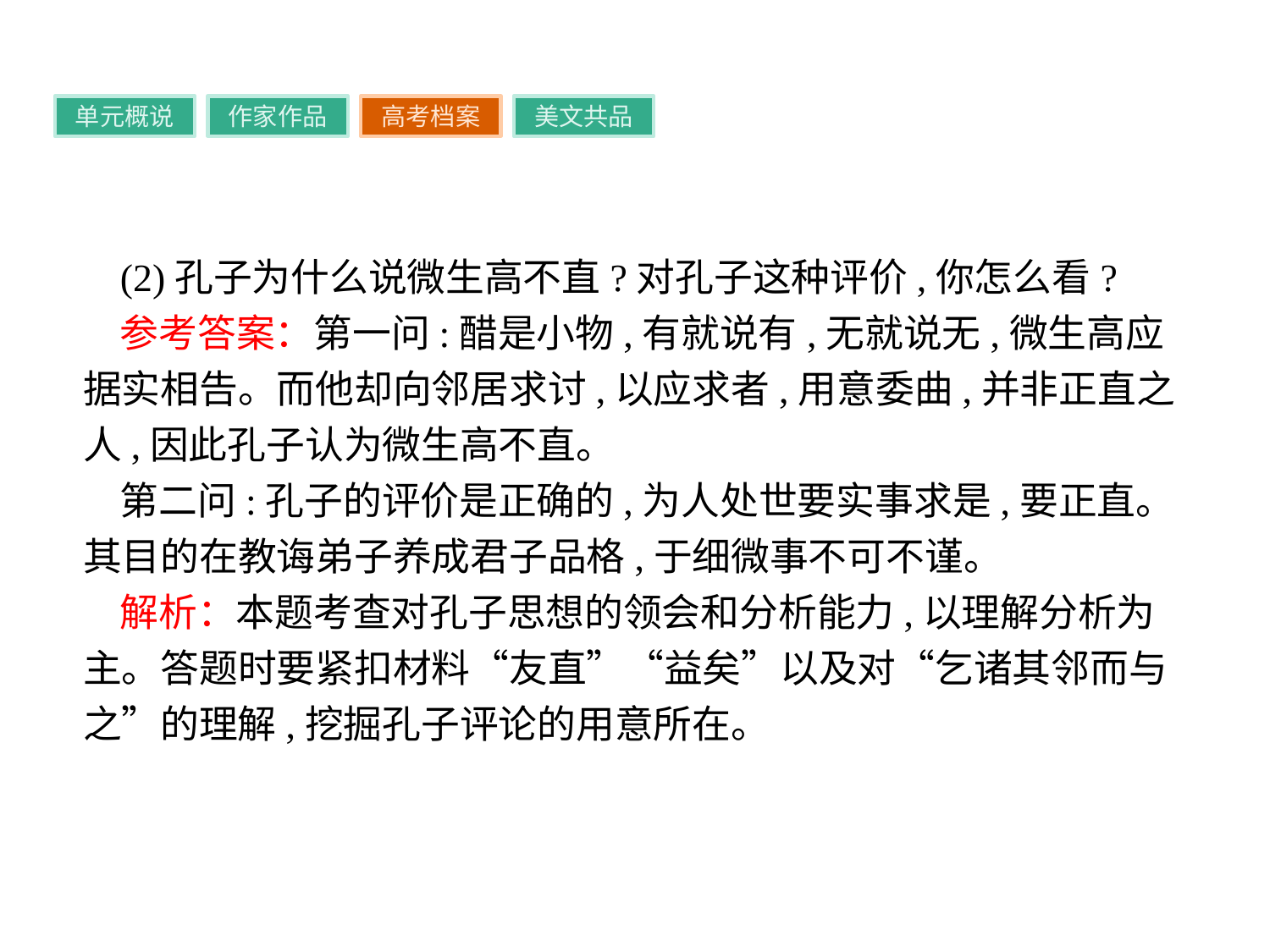

单元概说
作家作品
高考档案
美文共品
(2)孔子为什么说微生高不直?对孔子这种评价,你怎么看?
参考答案：第一问:醋是小物,有就说有,无就说无,微生高应据实相告。而他却向邻居求讨,以应求者,用意委曲,并非正直之人,因此孔子认为微生高不直。
第二问:孔子的评价是正确的,为人处世要实事求是,要正直。其目的在教诲弟子养成君子品格,于细微事不可不谨。
解析：本题考查对孔子思想的领会和分析能力,以理解分析为主。答题时要紧扣材料“友直”“益矣”以及对“乞诸其邻而与之”的理解,挖掘孔子评论的用意所在。